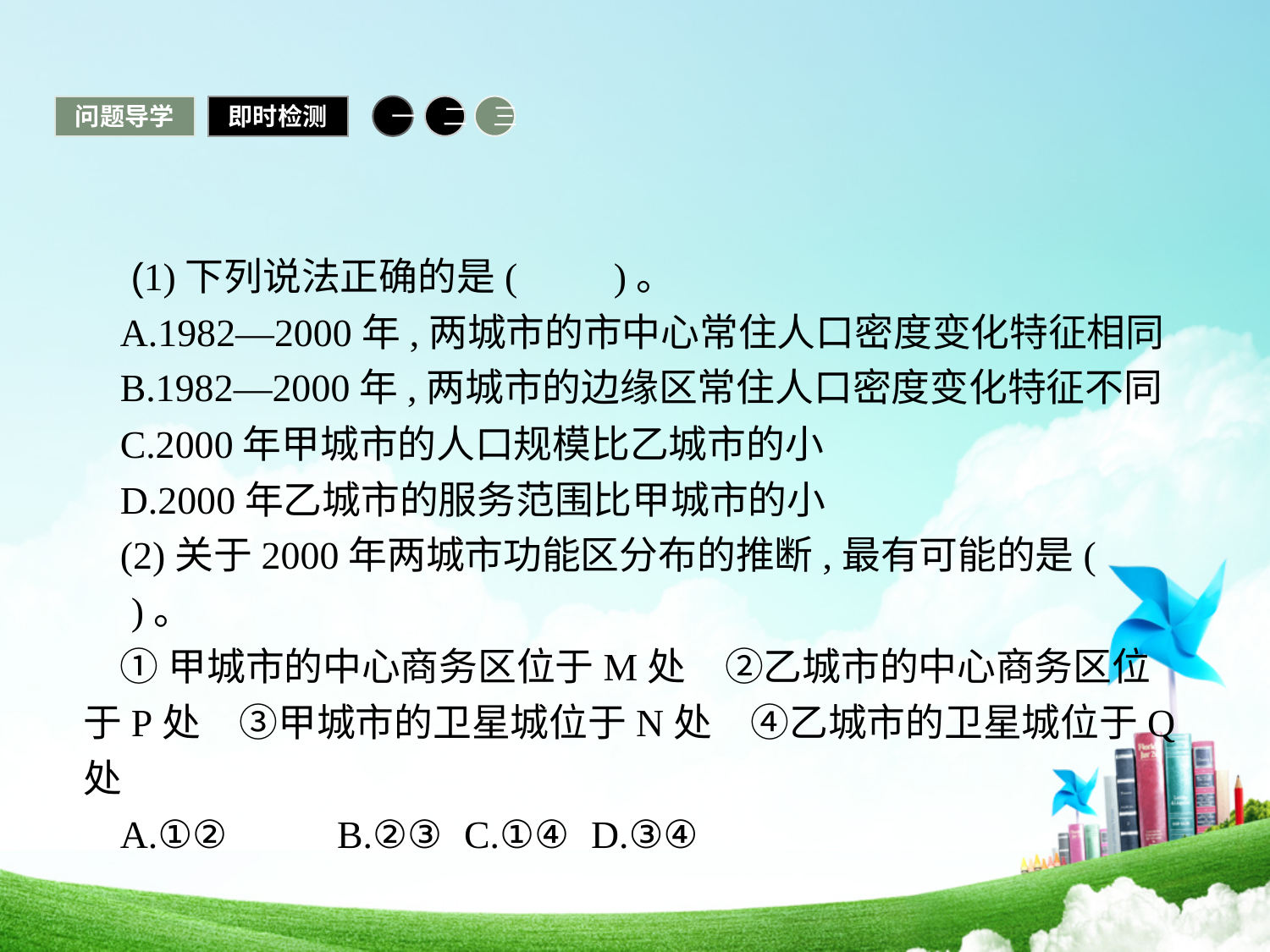

问题导学
即时检测
一
二
三
 (1)下列说法正确的是(　　)。
A.1982—2000年,两城市的市中心常住人口密度变化特征相同
B.1982—2000年,两城市的边缘区常住人口密度变化特征不同
C.2000年甲城市的人口规模比乙城市的小
D.2000年乙城市的服务范围比甲城市的小
(2)关于2000年两城市功能区分布的推断,最有可能的是(　　)。
①甲城市的中心商务区位于M处　②乙城市的中心商务区位于P处　③甲城市的卫星城位于N处　④乙城市的卫星城位于Q处
A.①②	B.②③	C.①④	D.③④